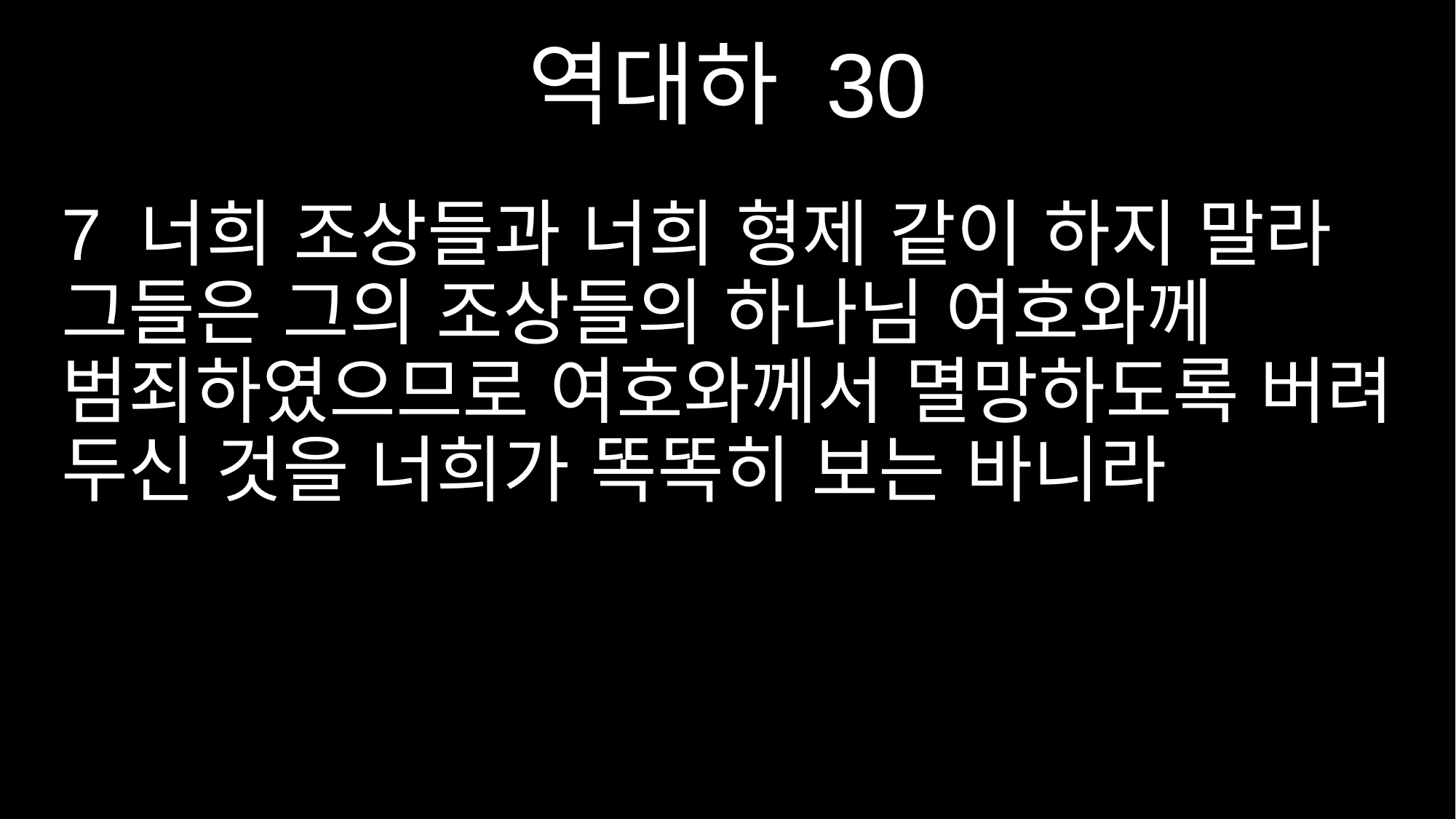

역대하 30
7 너희 조상들과 너희 형제 같이 하지 말라 그들은 그의 조상들의 하나님 여호와께 범죄하였으므로 여호와께서 멸망하도록 버려 두신 것을 너희가 똑똑히 보는 바니라